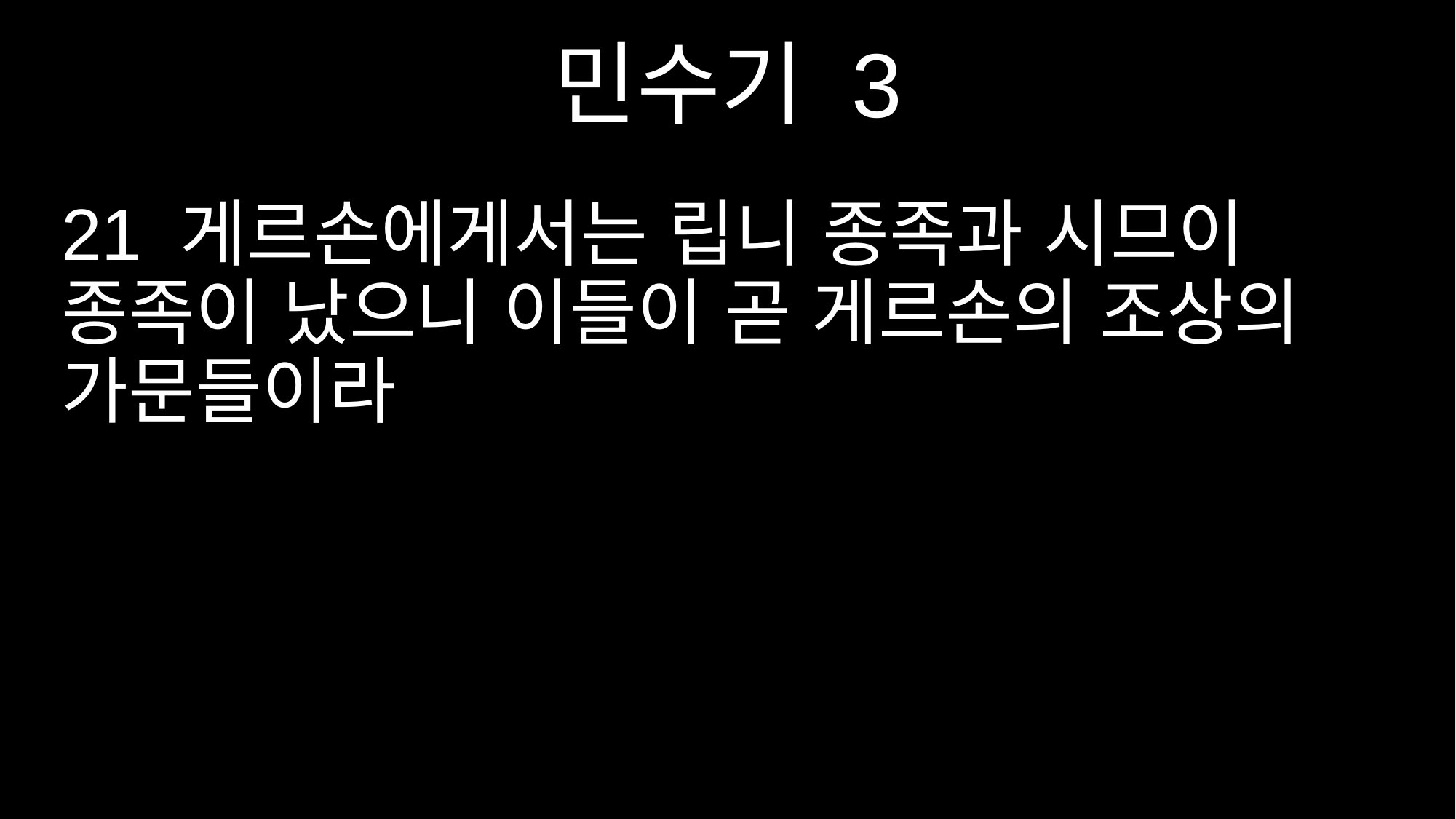

민수기 3
21 게르손에게서는 립니 종족과 시므이 종족이 났으니 이들이 곧 게르손의 조상의 가문들이라